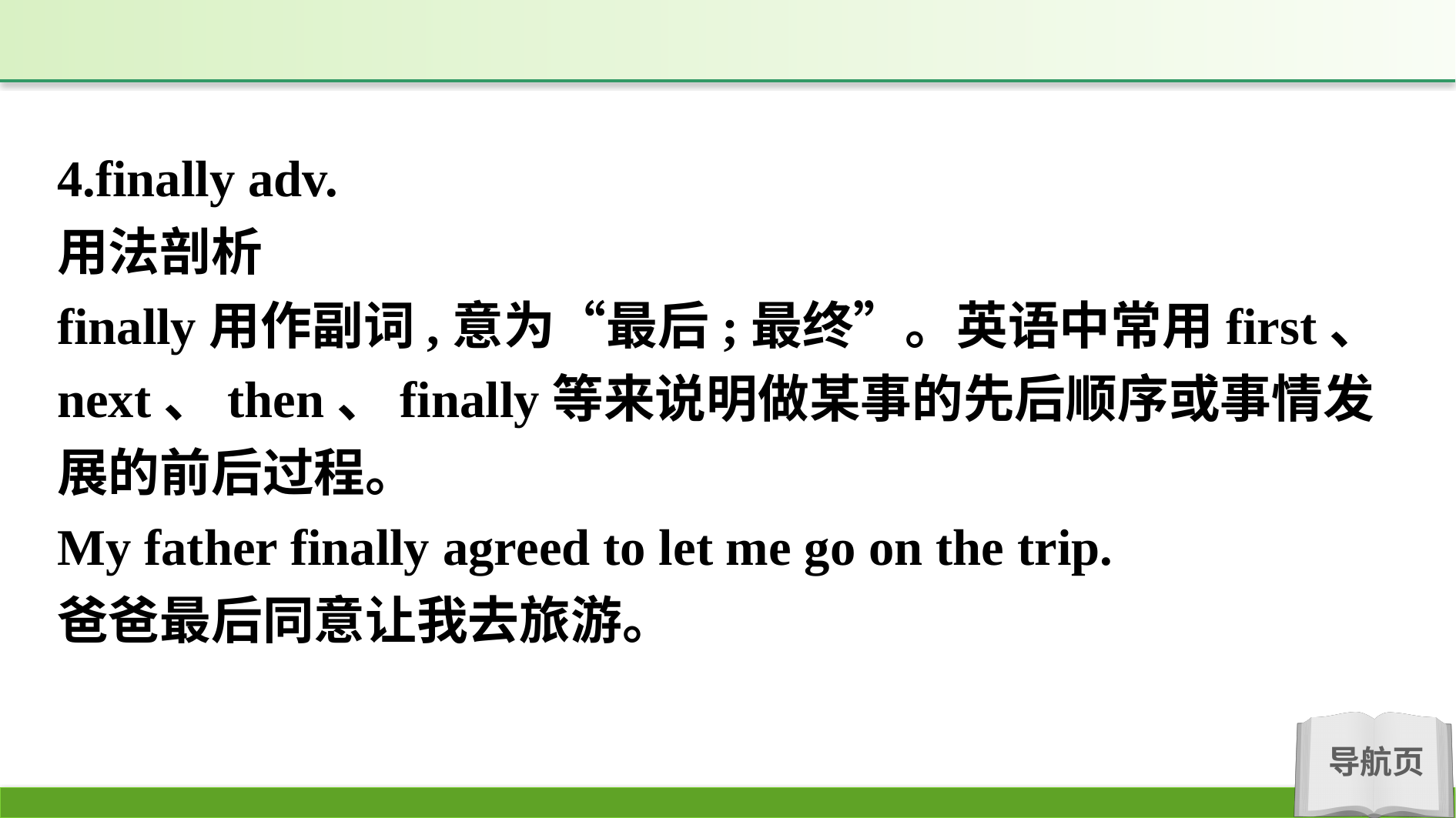

4.finally adv.
用法剖析
finally用作副词,意为“最后;最终”。英语中常用first、next、then、finally等来说明做某事的先后顺序或事情发展的前后过程。
My father finally agreed to let me go on the trip.
爸爸最后同意让我去旅游。